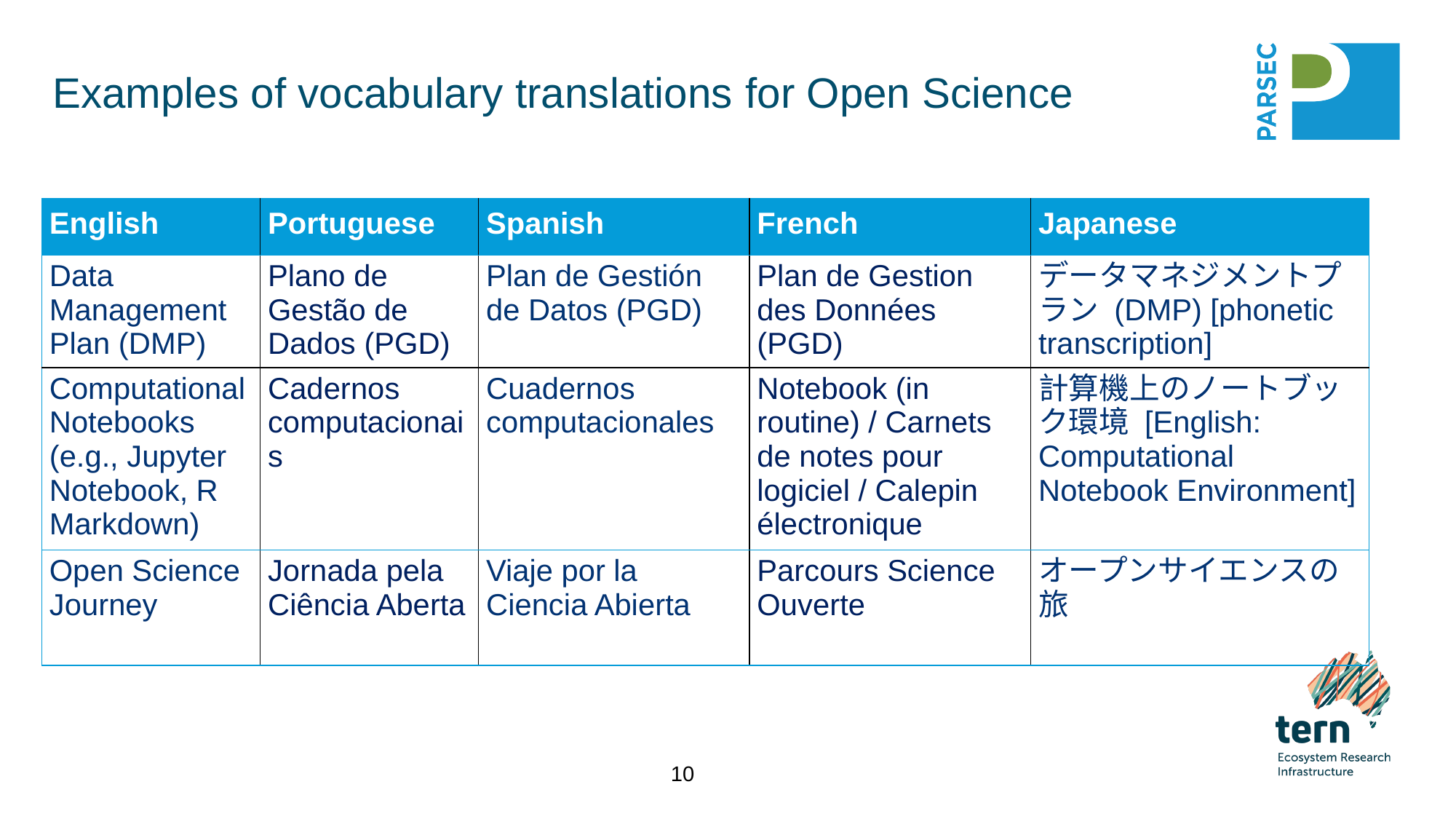

# Examples of vocabulary translations for Open Science
| English | Portuguese | Spanish | French | Japanese |
| --- | --- | --- | --- | --- |
| Data Management Plan (DMP) | Plano de Gestão de Dados (PGD) | Plan de Gestión de Datos (PGD) | Plan de Gestion des Données (PGD) | データマネジメントプラン (DMP) [phonetic transcription] |
| Computational Notebooks (e.g., Jupyter Notebook, R Markdown) | Cadernos computacionais | Cuadernos computacionales | Notebook (in routine) / Carnets de notes pour logiciel / Calepin électronique | 計算機上のノートブック環境 [English: Computational Notebook Environment] |
| Open Science Journey | Jornada pela Ciência Aberta | Viaje por la Ciencia Abierta | Parcours Science Ouverte | オープンサイエンスの旅 |
10